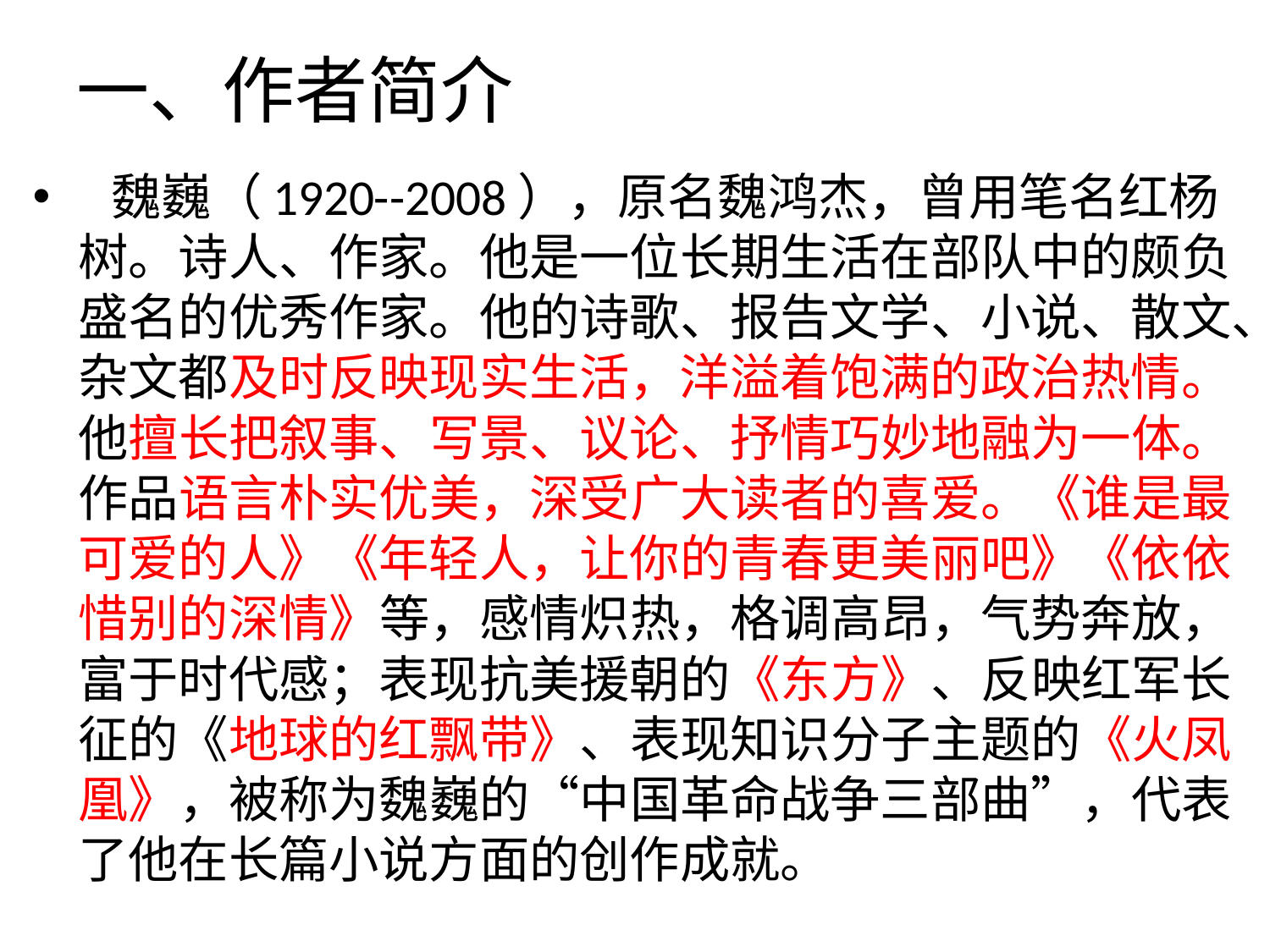

# 一、作者简介
  魏巍（1920--2008），原名魏鸿杰，曾用笔名红杨树。诗人、作家。他是一位长期生活在部队中的颇负盛名的优秀作家。他的诗歌、报告文学、小说、散文、杂文都及时反映现实生活，洋溢着饱满的政治热情。他擅长把叙事、写景、议论、抒情巧妙地融为一体。作品语言朴实优美，深受广大读者的喜爱。《谁是最可爱的人》《年轻人，让你的青春更美丽吧》《依依惜别的深情》等，感情炽热，格调高昂，气势奔放，富于时代感；表现抗美援朝的《东方》、反映红军长征的《地球的红飘带》、表现知识分子主题的《火凤凰》，被称为魏巍的“中国革命战争三部曲”，代表了他在长篇小说方面的创作成就。